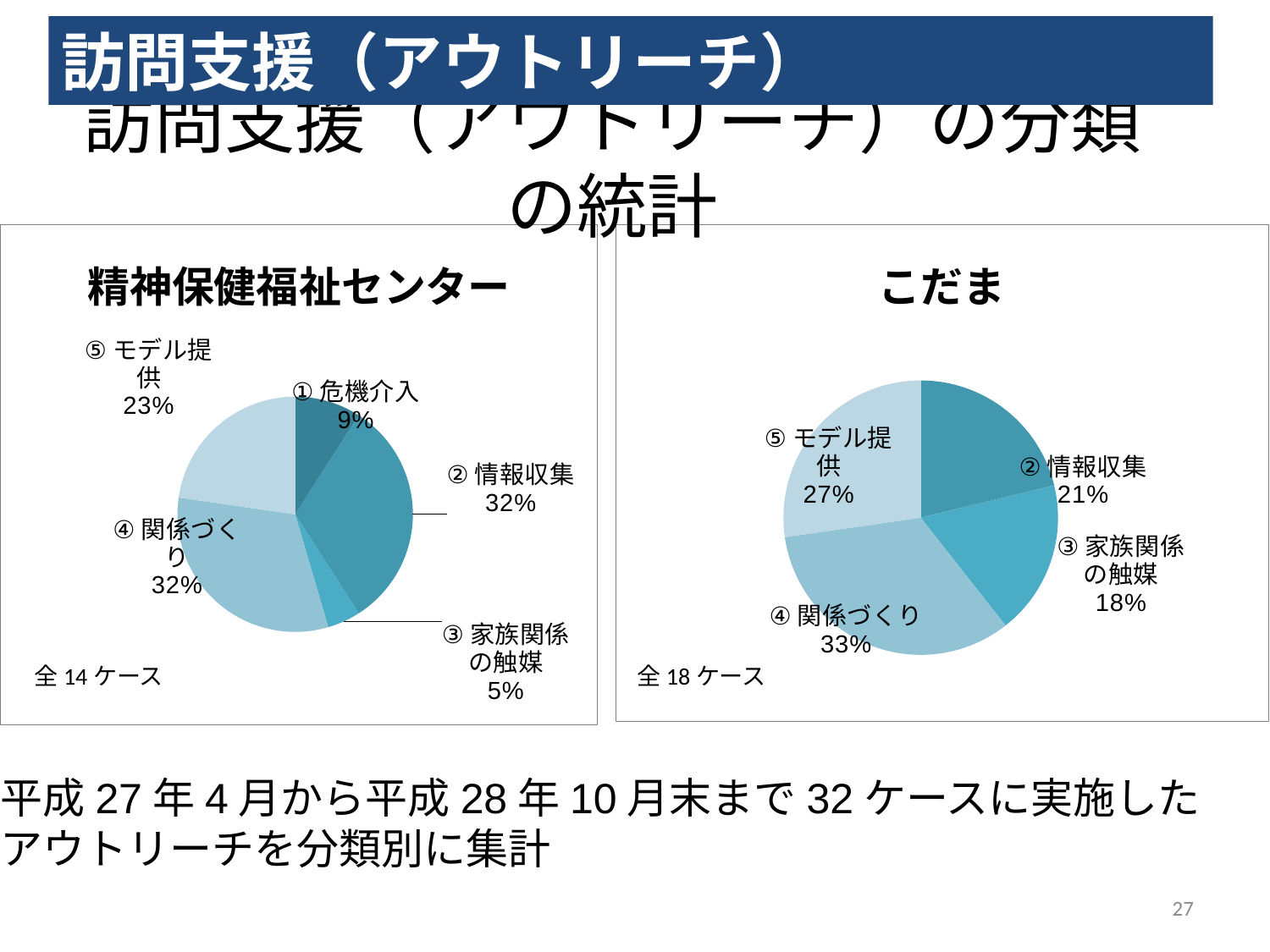

訪問支援（アウトリーチ）
# 訪問支援（アウトリーチ）の分類の統計

### Chart: 精神保健福祉センター

| Category |  |
|---|---|
| ①危機介入 | 2.0 |
| ②情報収集 | 7.0 |
| ③家族関係の触媒 | 1.0 |
| ④関係づくり | 7.0 |
| ⑤モデル提供 | 5.0 |

### Chart: こだま

| Category |  |
|---|---|
| ①危機介入 | 0.0 |
| ②情報収集 | 7.0 |
| ③家族関係の触媒 | 6.0 |
| ④関係づくり | 11.0 |
| ⑤モデル提供 | 9.0 |
全14ケース
全18ケース
＊平成27年4月から平成28年10月末まで32ケースに実施した
　アウトリーチを分類別に集計
27